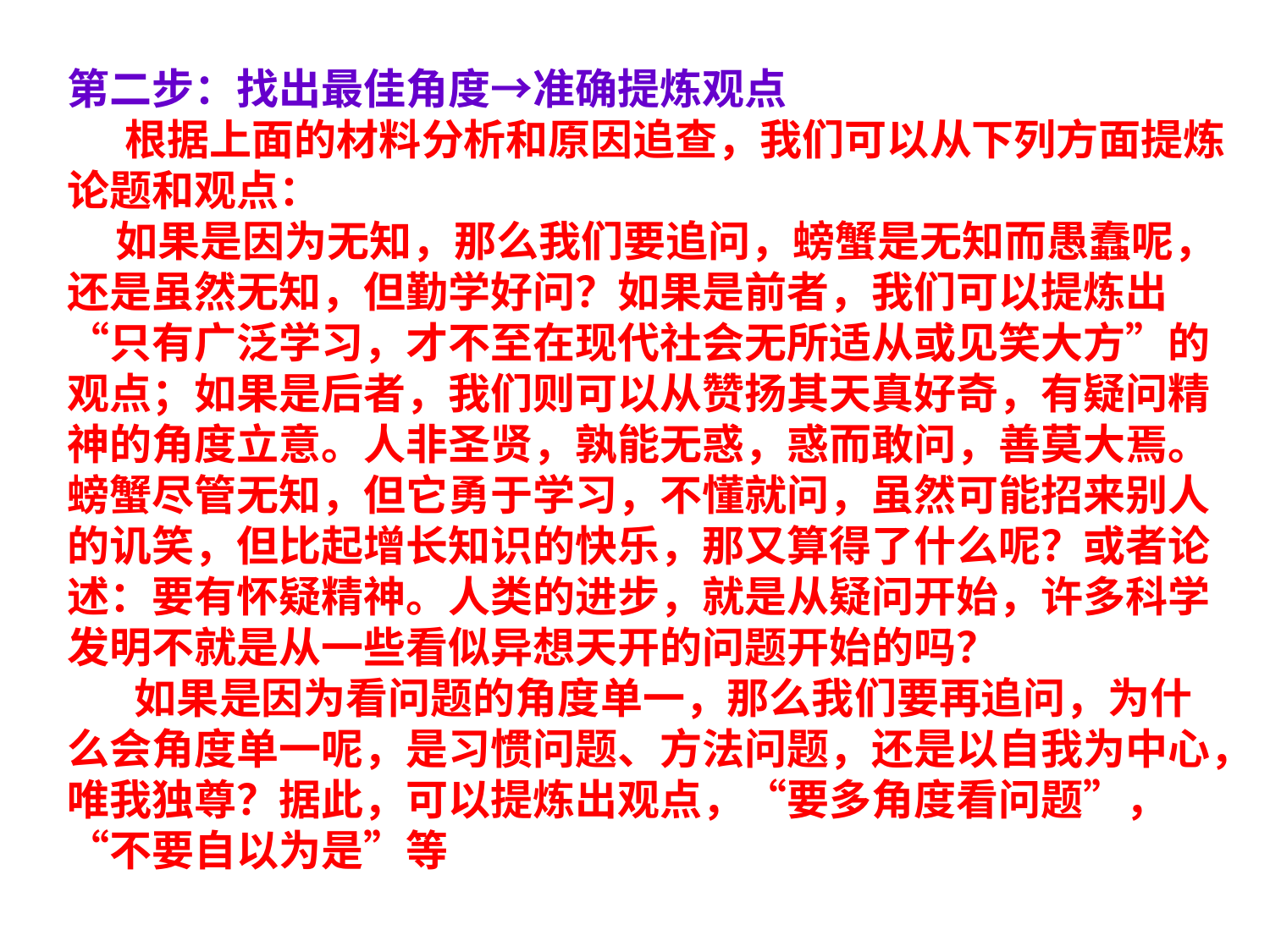

第二步：找出最佳角度→准确提炼观点
     根据上面的材料分析和原因追查，我们可以从下列方面提炼论题和观点：
    如果是因为无知，那么我们要追问，螃蟹是无知而愚蠢呢，还是虽然无知，但勤学好问？如果是前者，我们可以提炼出“只有广泛学习，才不至在现代社会无所适从或见笑大方”的观点；如果是后者，我们则可以从赞扬其天真好奇，有疑问精神的角度立意。人非圣贤，孰能无惑，惑而敢问，善莫大焉。螃蟹尽管无知，但它勇于学习，不懂就问，虽然可能招来别人的讥笑，但比起增长知识的快乐，那又算得了什么呢？或者论述：要有怀疑精神。人类的进步，就是从疑问开始，许多科学发明不就是从一些看似异想天开的问题开始的吗？
      如果是因为看问题的角度单一，那么我们要再追问，为什么会角度单一呢，是习惯问题、方法问题，还是以自我为中心，唯我独尊？据此，可以提炼出观点，“要多角度看问题”，“不要自以为是”等